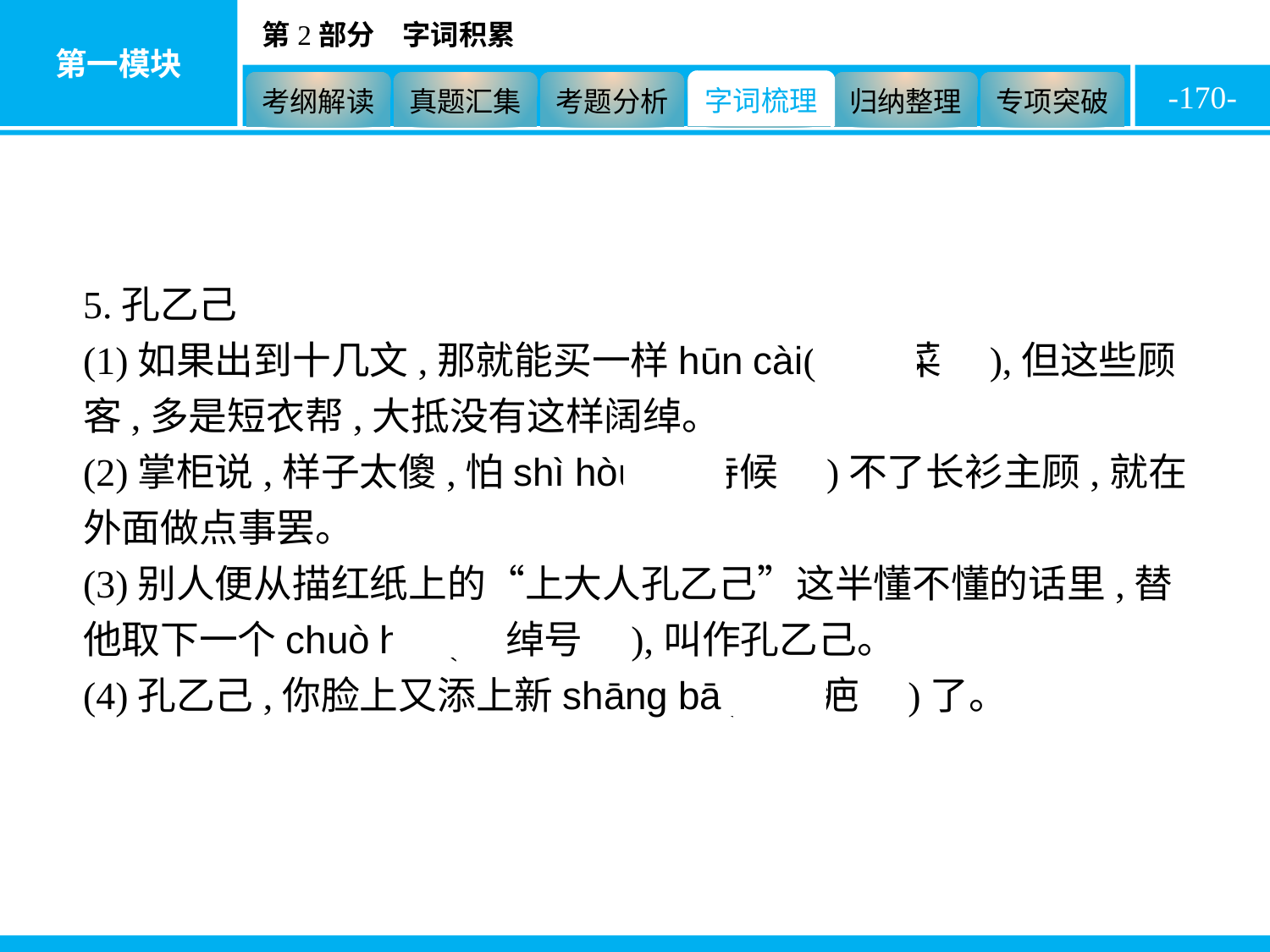

-170-
5.孔乙己
(1)如果出到十几文,那就能买一样hūn cài(　荤菜　),但这些顾客,多是短衣帮,大抵没有这样阔绰。
(2)掌柜说,样子太傻,怕shì hòu(　侍候　)不了长衫主顾,就在外面做点事罢。
(3)别人便从描红纸上的“上大人孔乙己”这半懂不懂的话里,替他取下一个chuò hào(　绰号　),叫作孔乙己。
(4)孔乙己,你脸上又添上新shāng bā(　伤疤　)了。